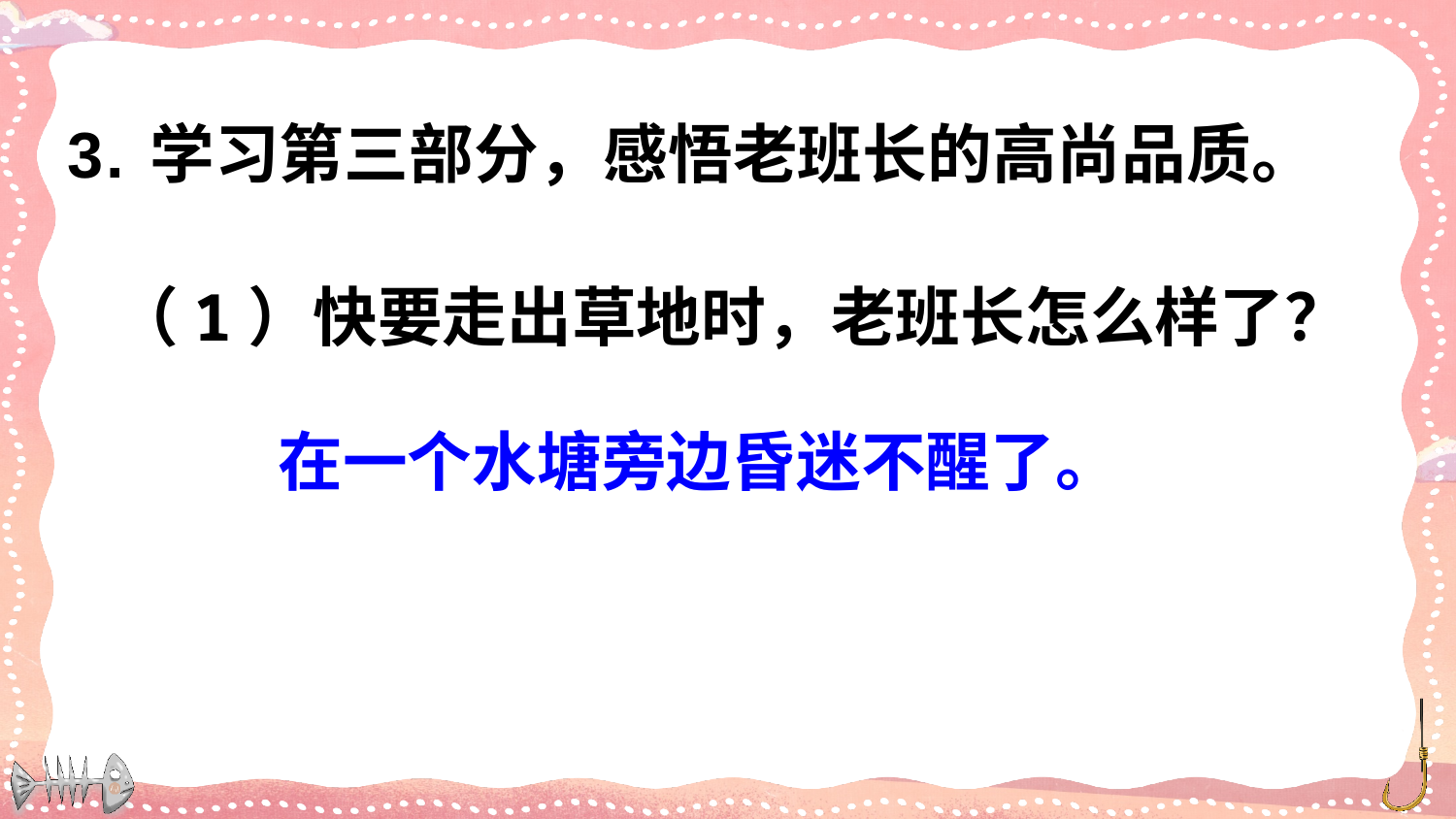

学习第三部分，感悟老班长的高尚品质。
（1）快要走出草地时，老班长怎么样了？
在一个水塘旁边昏迷不醒了。